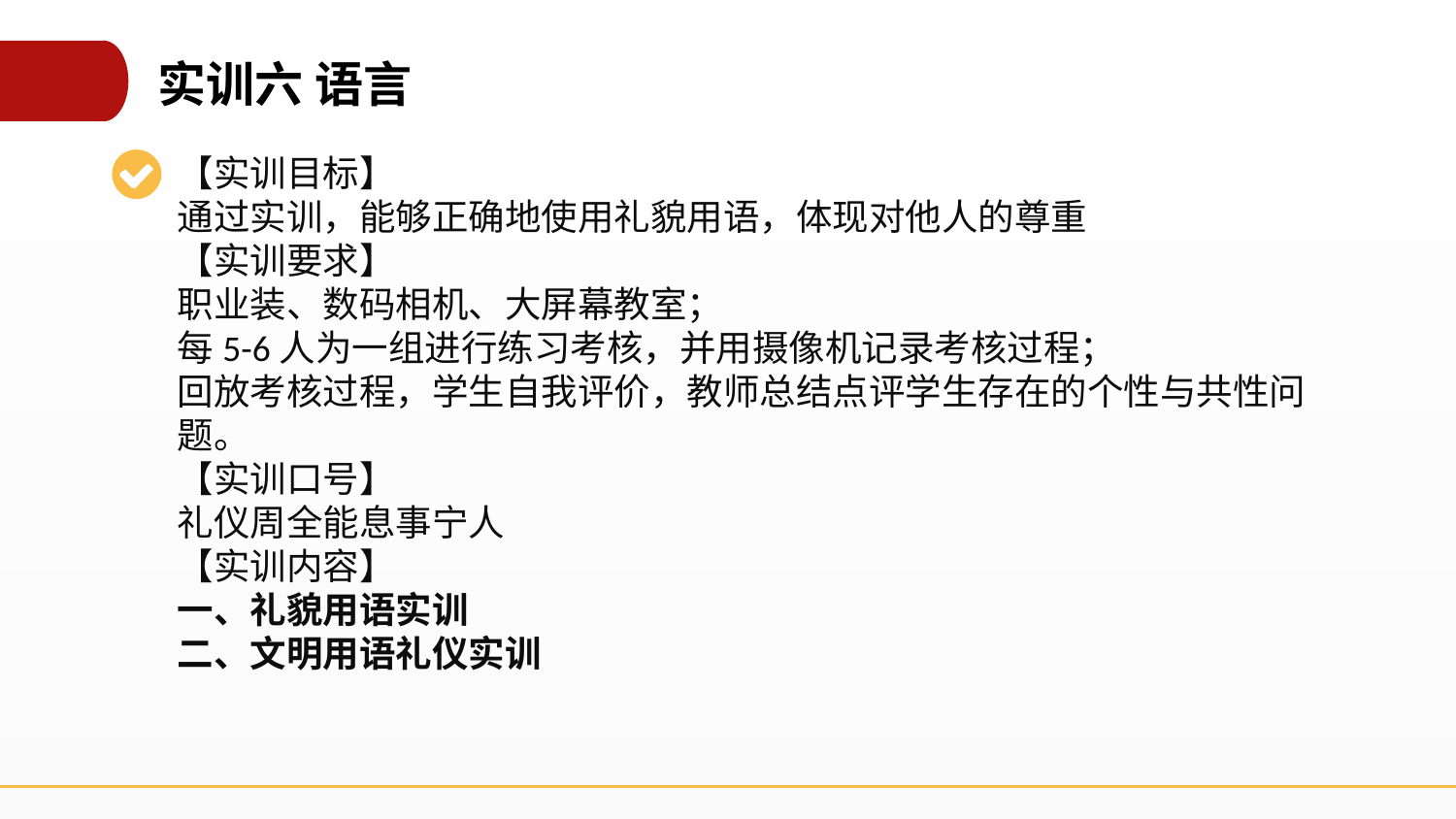

实训六 语言

【实训目标】
通过实训，能够正确地使用礼貌用语，体现对他人的尊重
【实训要求】
职业装、数码相机、大屏幕教室；
每5-6人为一组进行练习考核，并用摄像机记录考核过程；
回放考核过程，学生自我评价，教师总结点评学生存在的个性与共性问题。
【实训口号】
礼仪周全能息事宁人
【实训内容】
一、礼貌用语实训
二、文明用语礼仪实训